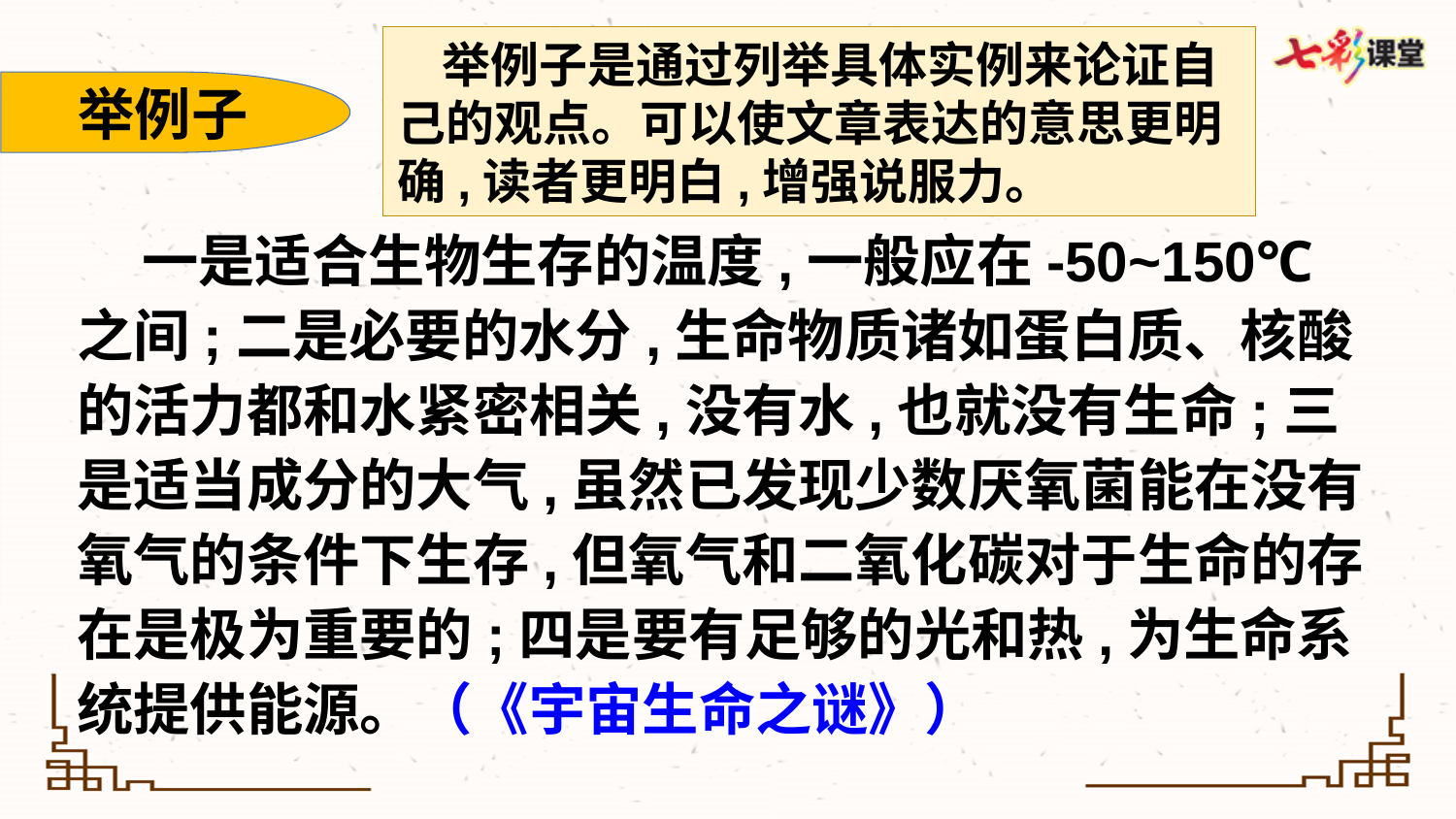

举例子是通过列举具体实例来论证自己的观点。可以使文章表达的意思更明确,读者更明白,增强说服力。

举例子
    一是适合生物生存的温度,一般应在-50~150℃之间;二是必要的水分,生命物质诸如蛋白质、核酸的活力都和水紧密相关,没有水,也就没有生命;三是适当成分的大气,虽然已发现少数厌氧菌能在没有氧气的条件下生存,但氧气和二氧化碳对于生命的存在是极为重要的;四是要有足够的光和热,为生命系统提供能源。（《宇宙生命之谜》）